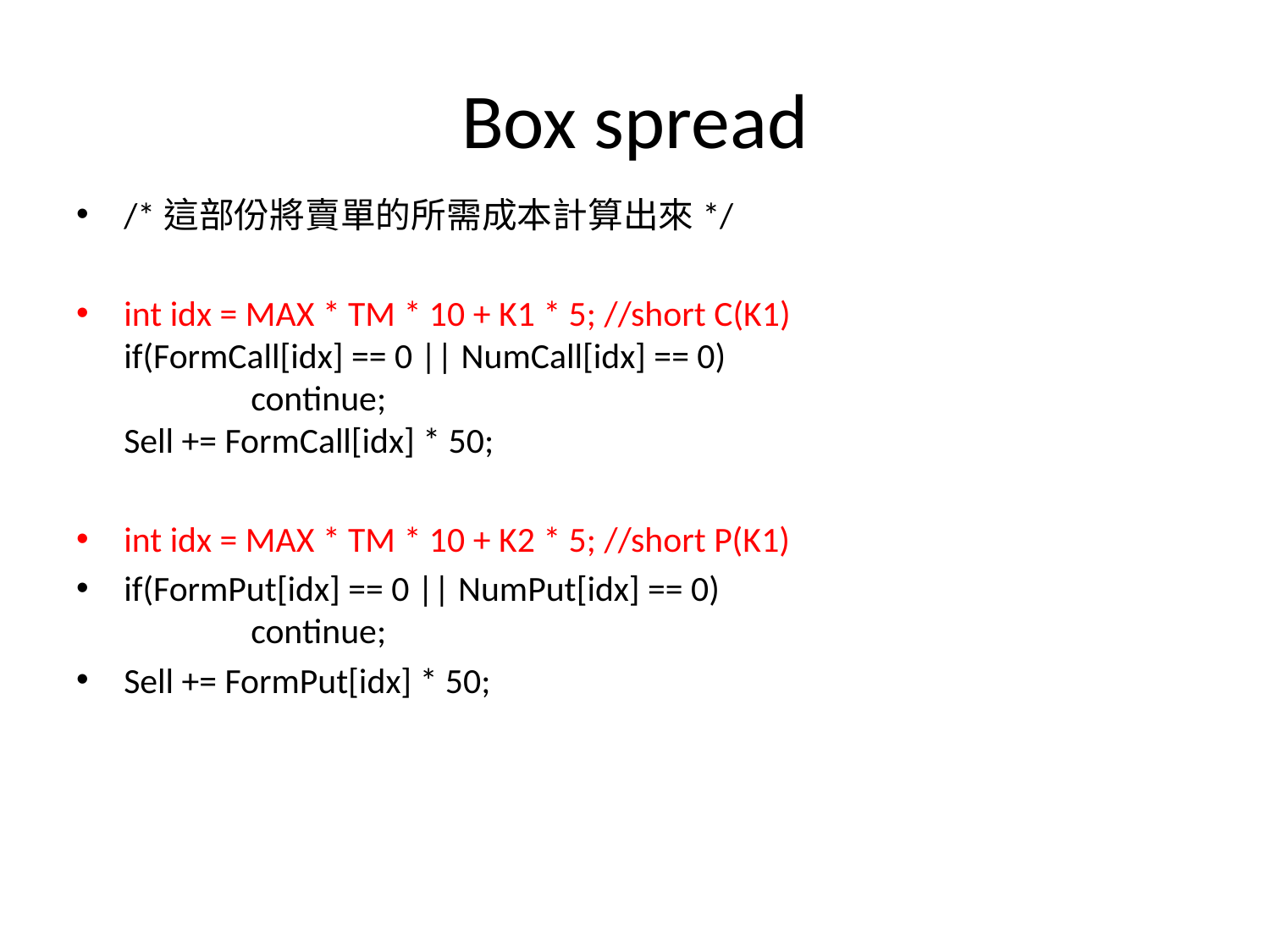

# Box spread
/*這部份將賣單的所需成本計算出來*/

int idx = MAX * TM * 10 + K1 * 5; //short C(K1)
if(FormCall[idx] == 0 || NumCall[idx] == 0)
	continue;
Sell += FormCall[idx] * 50;

int idx = MAX * TM * 10 + K2 * 5; //short P(K1)
if(FormPut[idx] == 0 || NumPut[idx] == 0)
	continue;
Sell += FormPut[idx] * 50;